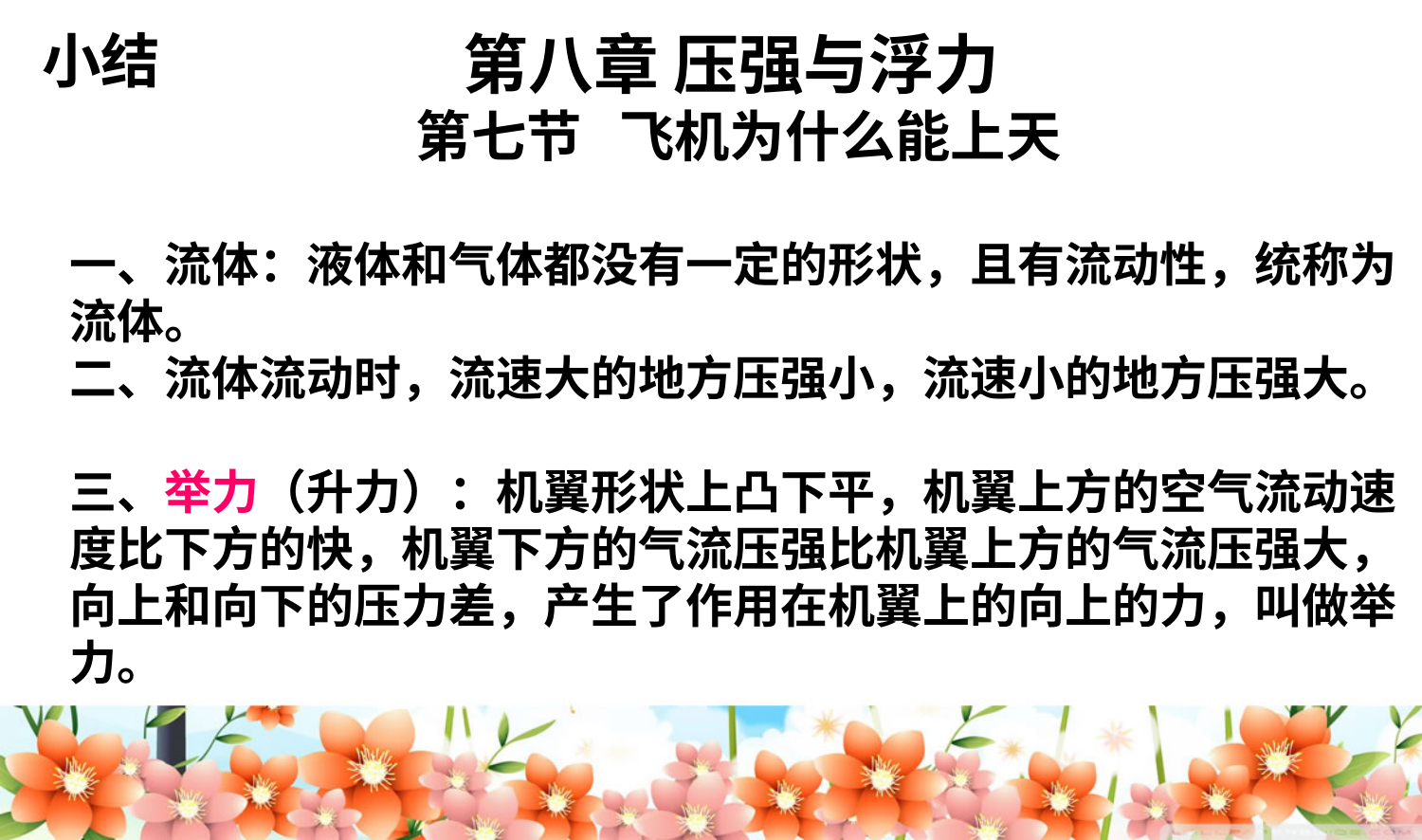

小结
第八章 压强与浮力
第七节   飞机为什么能上天

一、流体：液体和气体都没有一定的形状，且有流动性，统称为流体。
二、流体流动时，流速大的地方压强小，流速小的地方压强大。

三、举力（升力）：机翼形状上凸下平，机翼上方的空气流动速度比下方的快，机翼下方的气流压强比机翼上方的气流压强大，向上和向下的压力差，产生了作用在机翼上的向上的力，叫做举力。